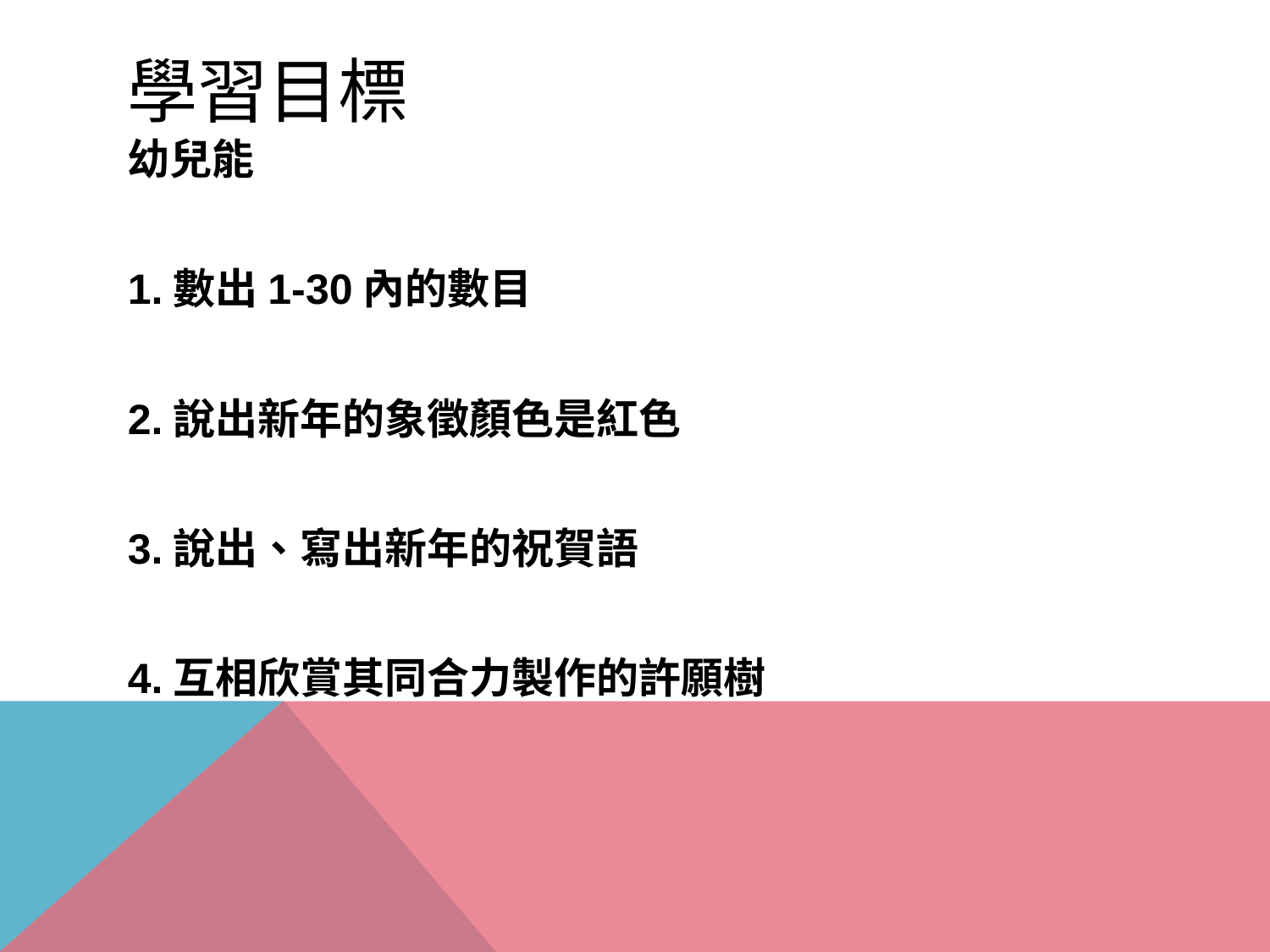

# 學習目標
幼兒能

1.數出1-30內的數目

2.說出新年的象徵顏色是紅色

3.說出、寫出新年的祝賀語

4.互相欣賞其同合力製作的許願樹